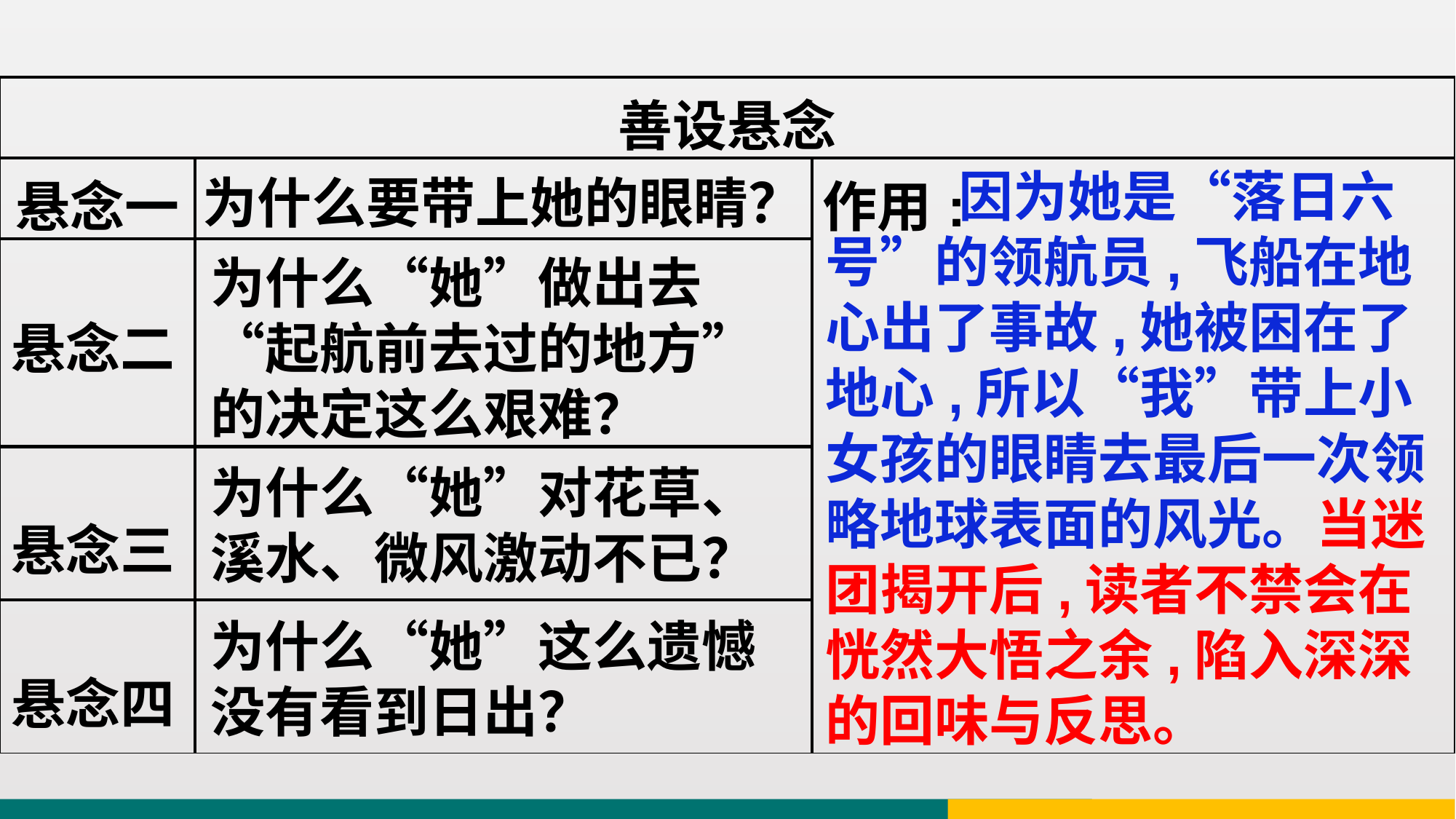

| 善设悬念 |  |  |
| --- | --- | --- |
| 悬念一 |  | 作用: |
| 悬念二 |  |  |
| 悬念三 |  |  |
| 悬念四 |  |  |
为什么要带上她的眼睛？
          因为她是“落日六号”的领航员,飞船在地心出了事故,她被困在了地心,所以“我”带上小女孩的眼睛去最后一次领略地球表面的风光。当迷团揭开后,读者不禁会在恍然大悟之余,陷入深深的回味与反思。
为什么“她”做出去“起航前去过的地方”的决定这么艰难？
为什么“她”对花草、溪水、微风激动不已？

为什么“她”这么遗憾没有看到日出？